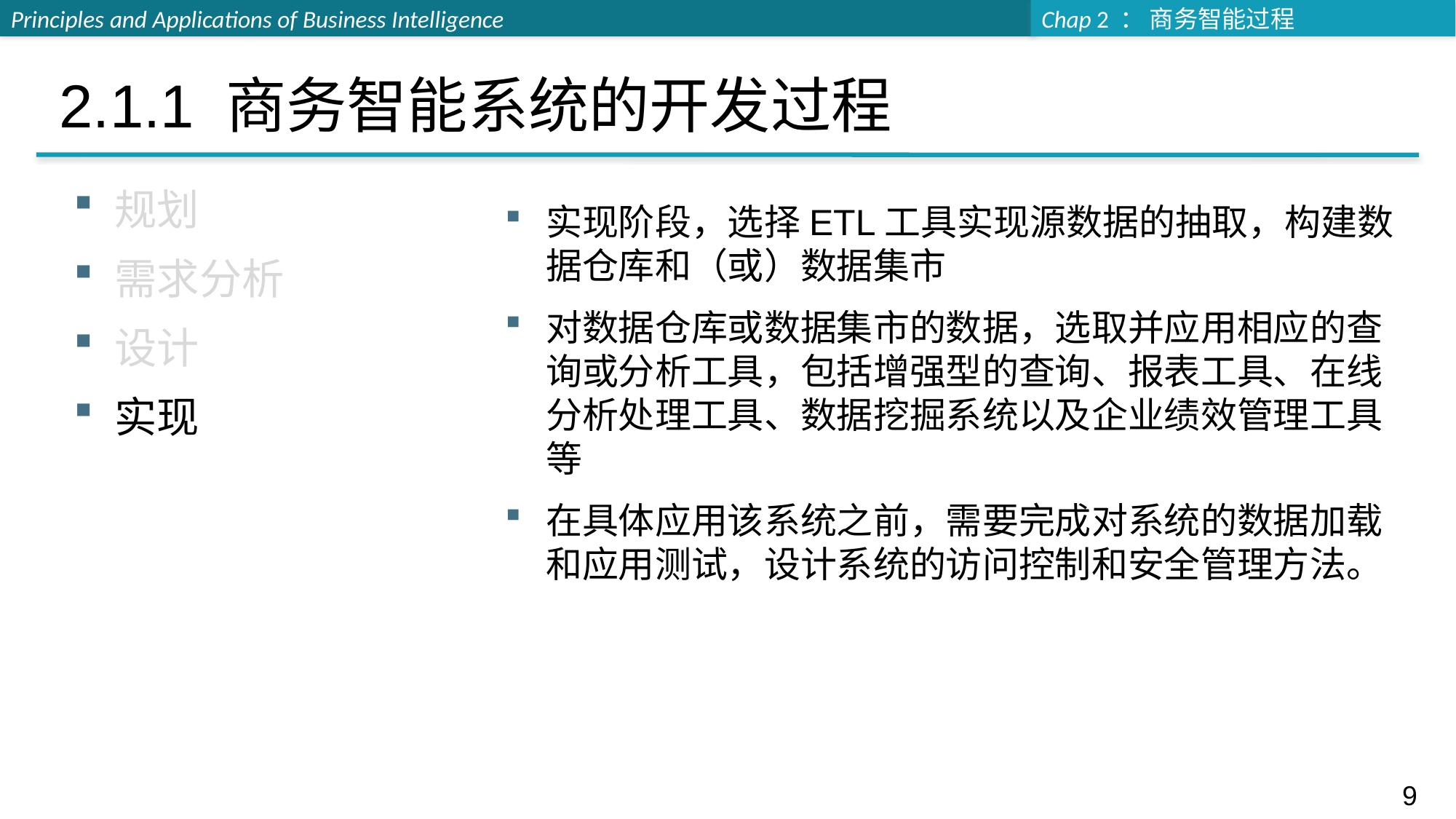

# 2.1.1 商务智能系统的开发过程
规划
需求分析
设计
实现

实现阶段，选择ETL工具实现源数据的抽取，构建数据仓库和（或）数据集市
对数据仓库或数据集市的数据，选取并应用相应的查询或分析工具，包括增强型的查询、报表工具、在线分析处理工具、数据挖掘系统以及企业绩效管理工具等
在具体应用该系统之前，需要完成对系统的数据加载和应用测试，设计系统的访问控制和安全管理方法。